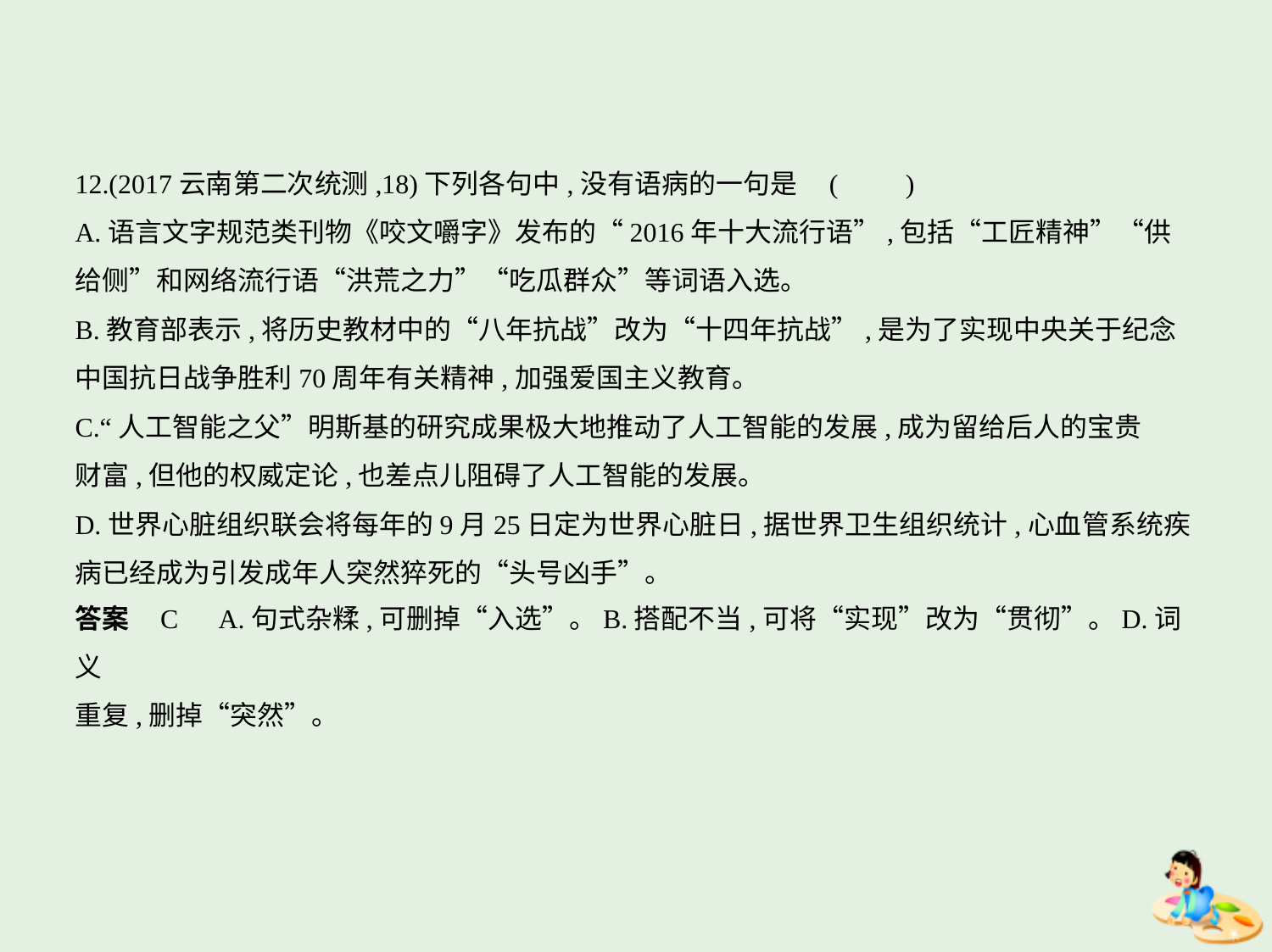

12.(2017云南第二次统测,18)下列各句中,没有语病的一句是 (　　)
A.语言文字规范类刊物《咬文嚼字》发布的“2016年十大流行语”,包括“工匠精神”“供
给侧”和网络流行语“洪荒之力”“吃瓜群众”等词语入选。
B.教育部表示,将历史教材中的“八年抗战”改为“十四年抗战”,是为了实现中央关于纪念
中国抗日战争胜利70周年有关精神,加强爱国主义教育。
C.“人工智能之父”明斯基的研究成果极大地推动了人工智能的发展,成为留给后人的宝贵
财富,但他的权威定论,也差点儿阻碍了人工智能的发展。
D.世界心脏组织联会将每年的9月25日定为世界心脏日,据世界卫生组织统计,心血管系统疾
病已经成为引发成年人突然猝死的“头号凶手”。
答案    C　A.句式杂糅,可删掉“入选”。B.搭配不当,可将“实现”改为“贯彻”。D.词义
重复,删掉“突然”。